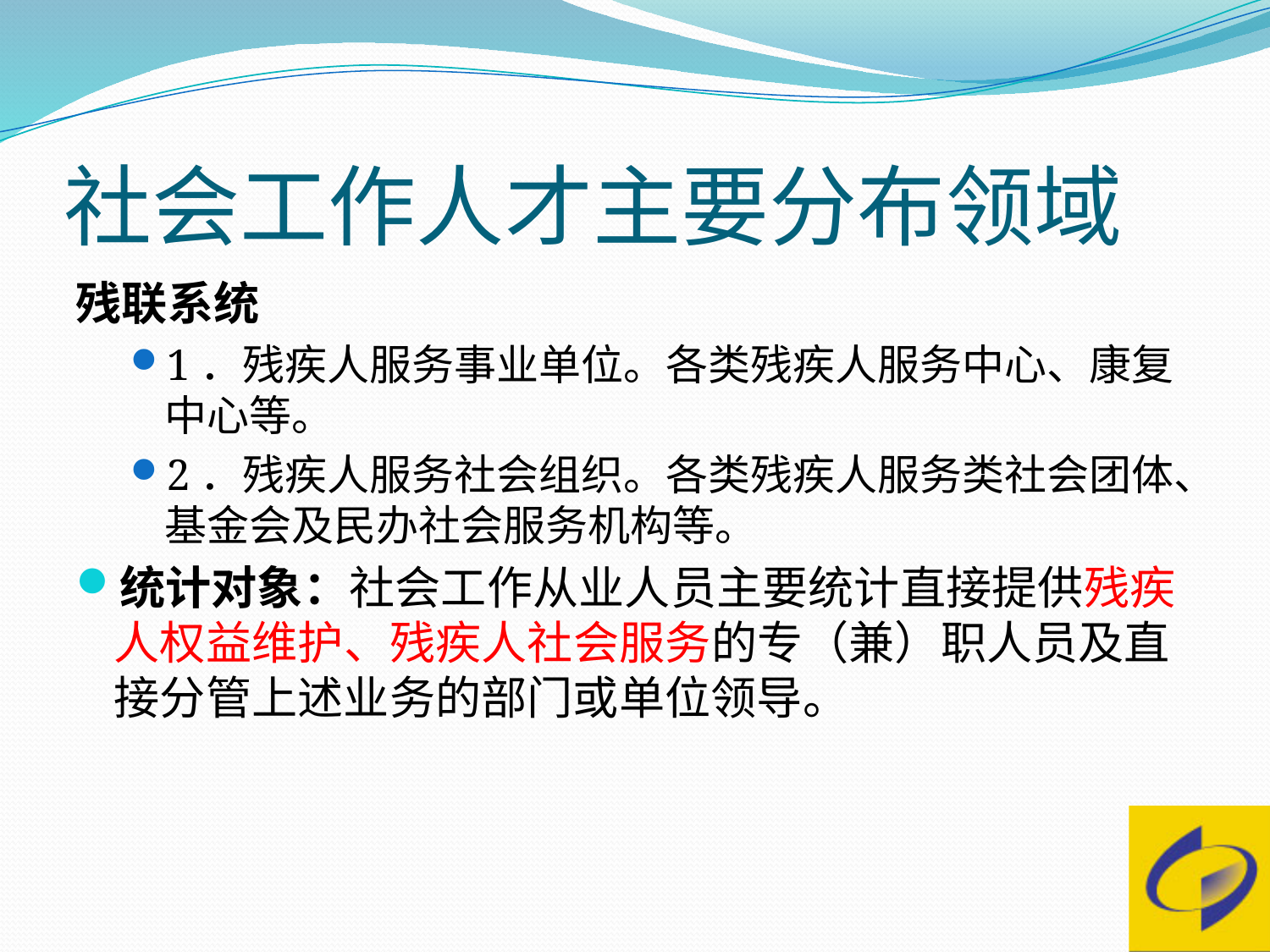

# 社会工作人才主要分布领域
残联系统
1．残疾人服务事业单位。各类残疾人服务中心、康复中心等。
2．残疾人服务社会组织。各类残疾人服务类社会团体、基金会及民办社会服务机构等。
统计对象：社会工作从业人员主要统计直接提供残疾人权益维护、残疾人社会服务的专（兼）职人员及直接分管上述业务的部门或单位领导。